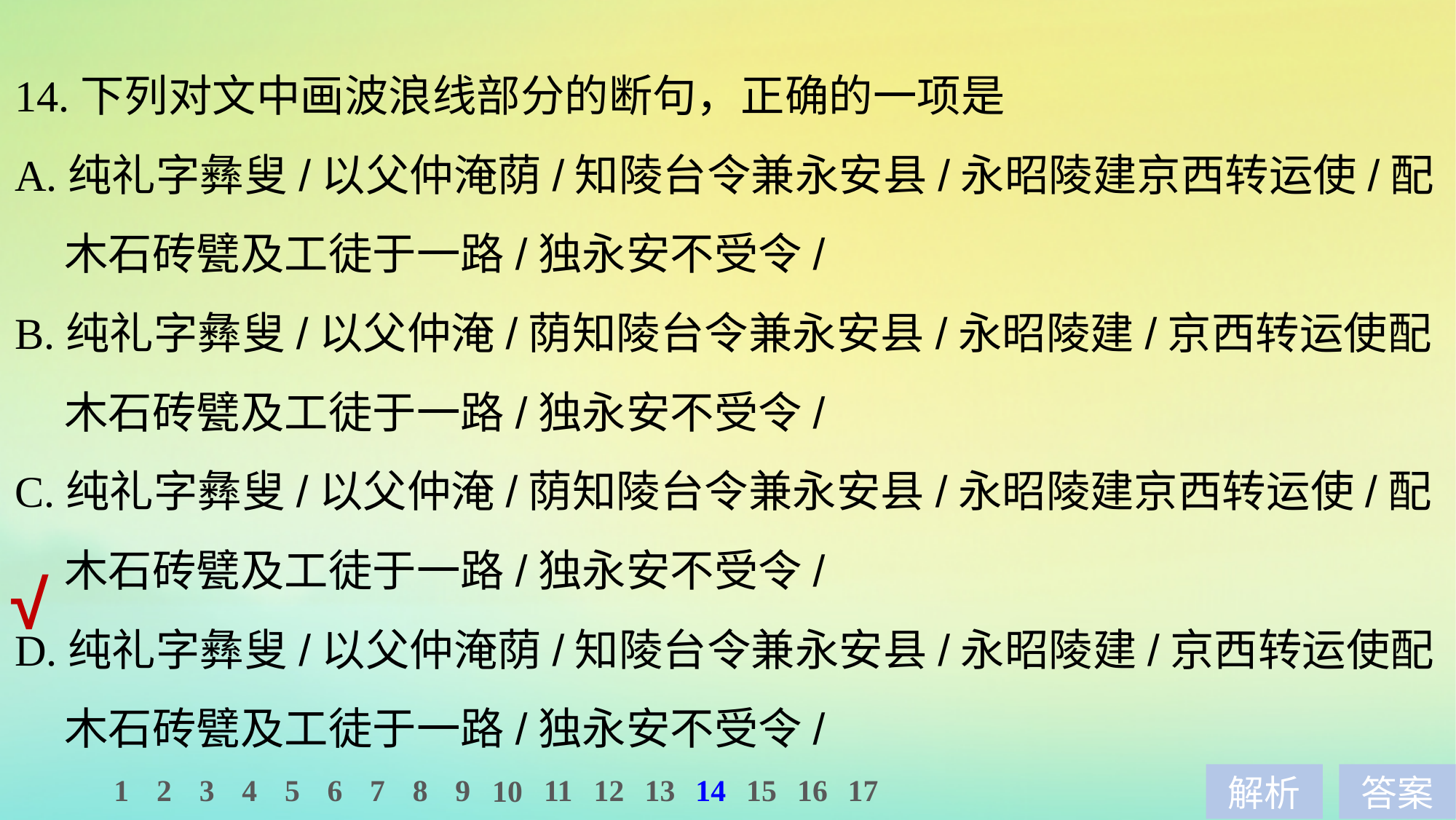

14.下列对文中画波浪线部分的断句，正确的一项是
A.纯礼字彝叟/以父仲淹荫/知陵台令兼永安县/永昭陵建京西转运使/配
    木石砖甓及工徒于一路/独永安不受令/
B.纯礼字彝叟/以父仲淹/荫知陵台令兼永安县/永昭陵建/京西转运使配
    木石砖甓及工徒于一路/独永安不受令/
C.纯礼字彝叟/以父仲淹/荫知陵台令兼永安县/永昭陵建京西转运使/配
    木石砖甓及工徒于一路/独永安不受令/
D.纯礼字彝叟/以父仲淹荫/知陵台令兼永安县/永昭陵建/京西转运使配
    木石砖甓及工徒于一路/独永安不受令/
√
1
2
3
4
5
6
7
8
9
11
12
13
14
15
16
17
10
解析
答案